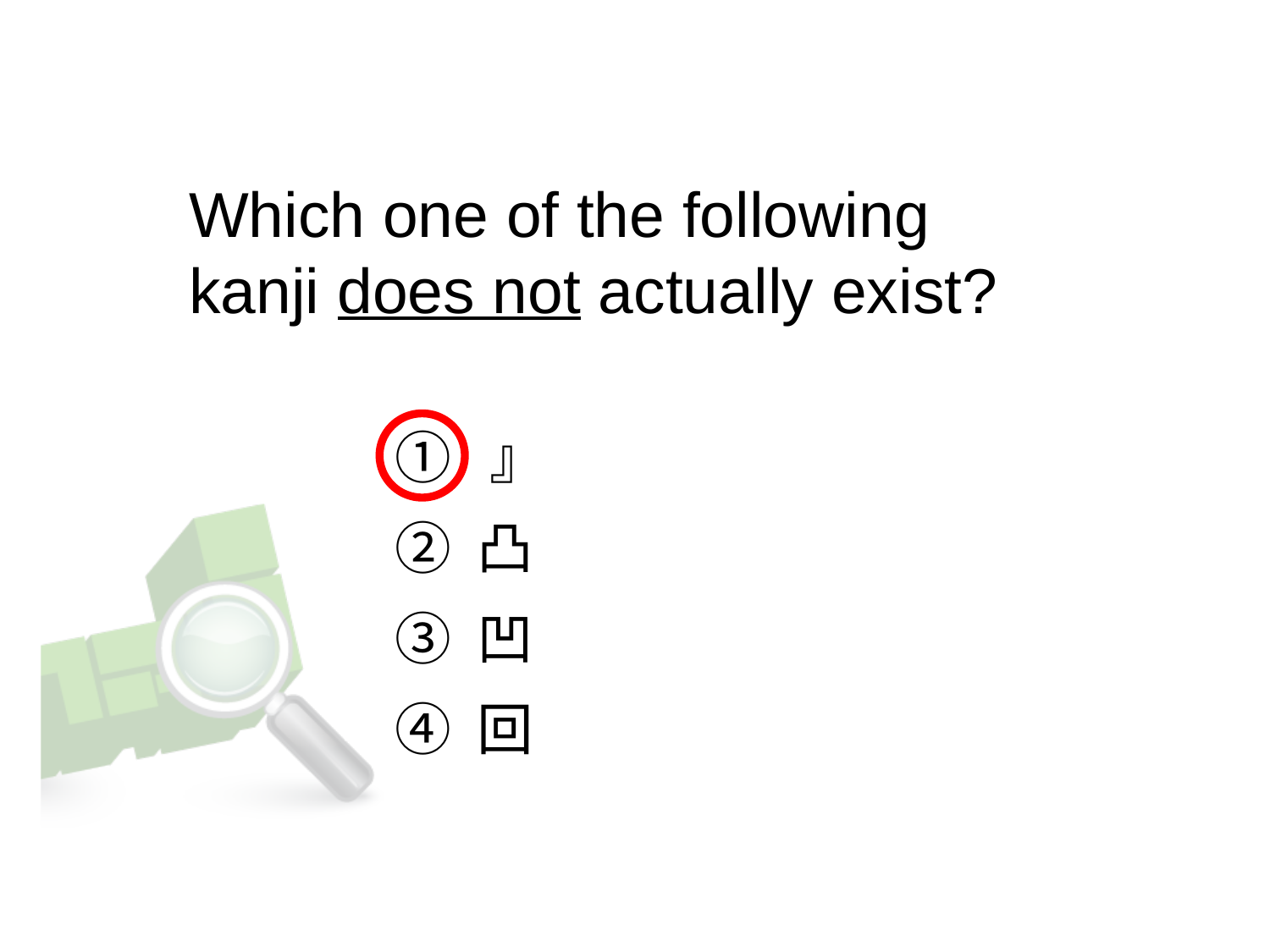

# Which one of the following kanji does not actually exist?

①  』
② 凸
③ 凹
④ 回